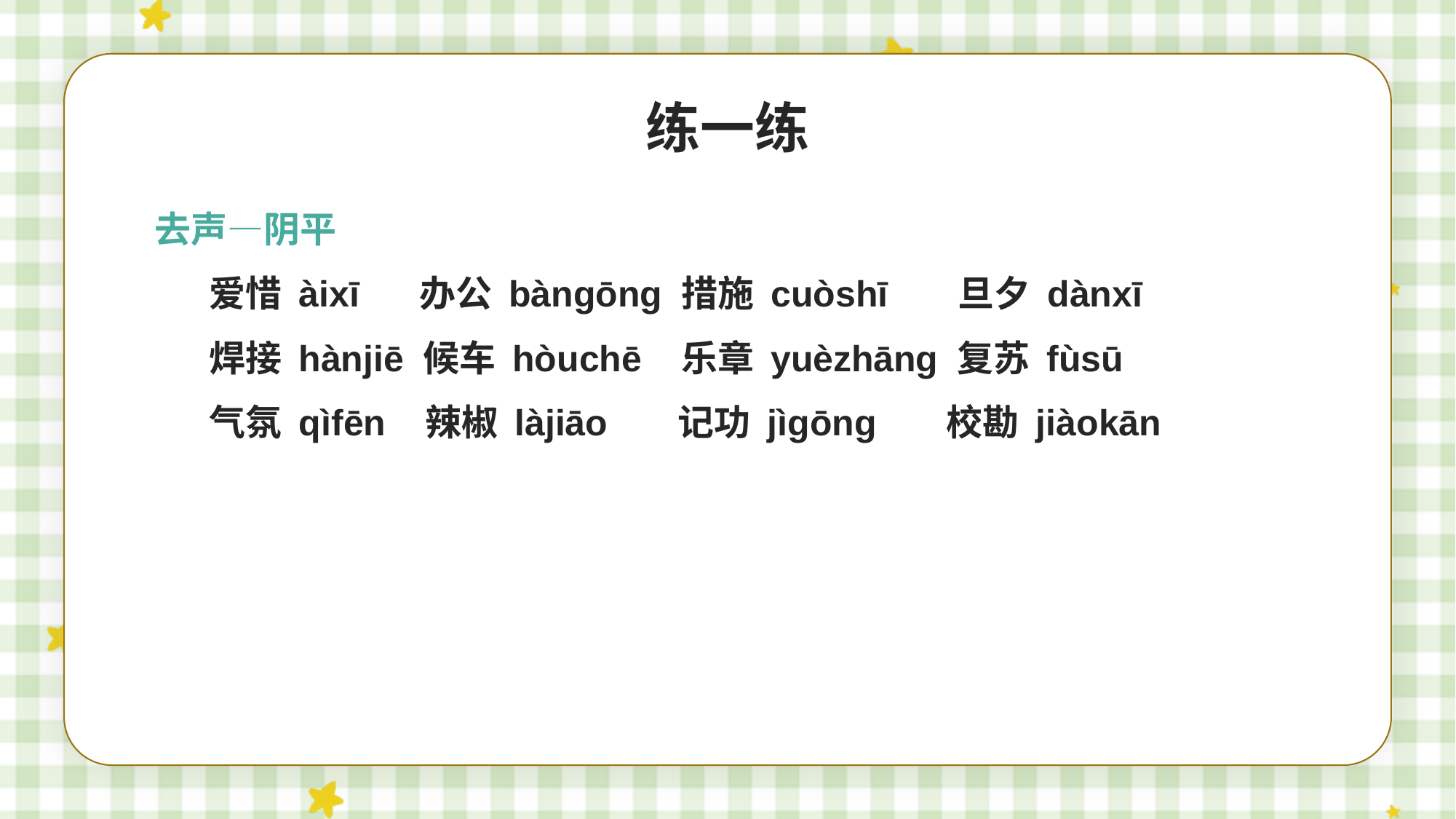

练一练
去声—阴平
爱惜 àixī     办公 bàngōng 措施 cuòshī      旦夕 dànxī
焊接 hànjiē 候车 hòuchē   乐章 yuèzhāng 复苏 fùsū
气氛 qìfēn   辣椒 làjiāo      记功 jìgōng      校勘 jiàokān